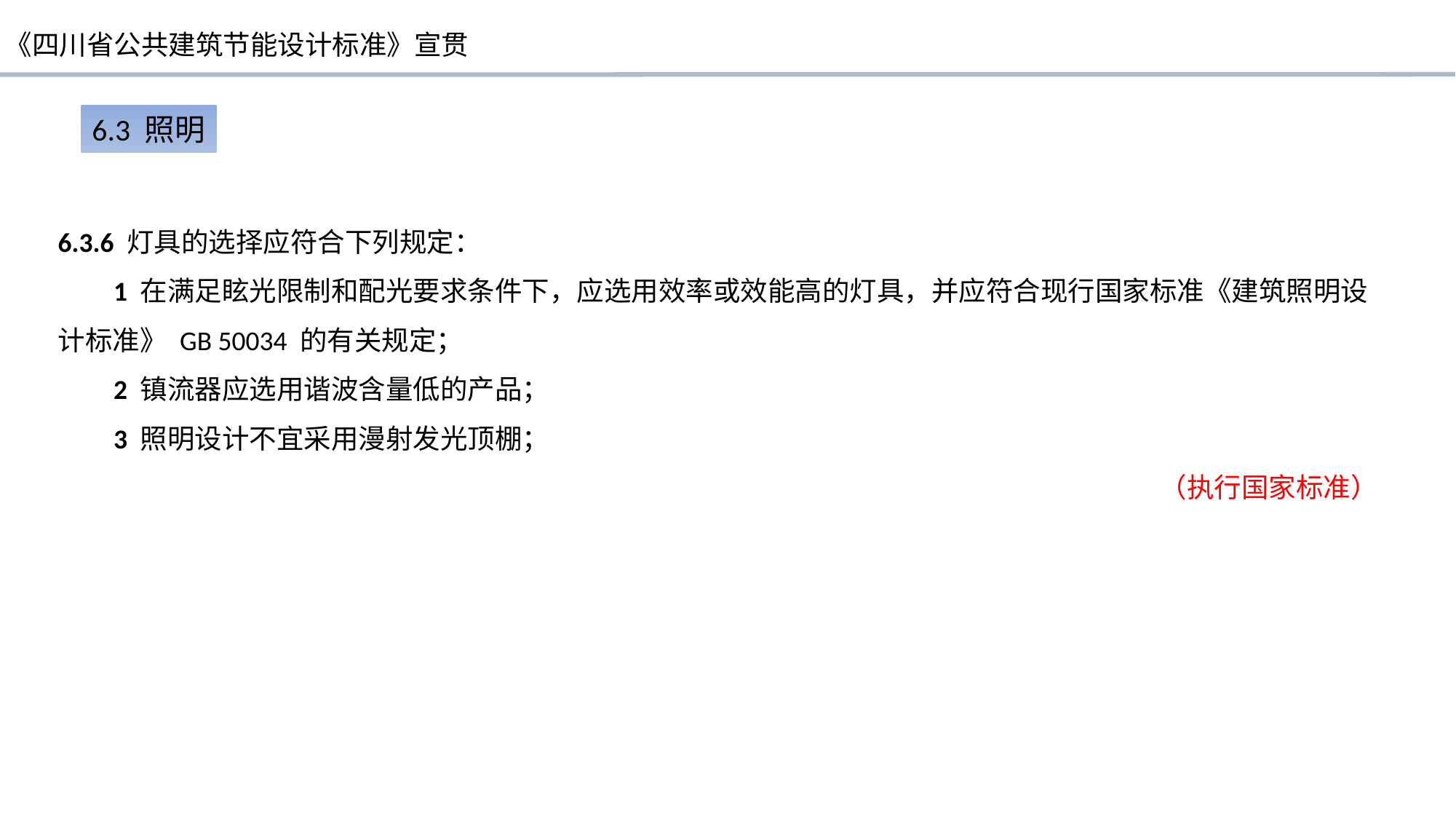

6.3 照明
6.3.6 灯具的选择应符合下列规定：
         1 在满足眩光限制和配光要求条件下，应选用效率或效能高的灯具，并应符合现行国家标准《建筑照明设计标准》 GB 50034 的有关规定；
         2 镇流器应选用谐波含量低的产品；
         3 照明设计不宜采用漫射发光顶棚；
（执行国家标准）